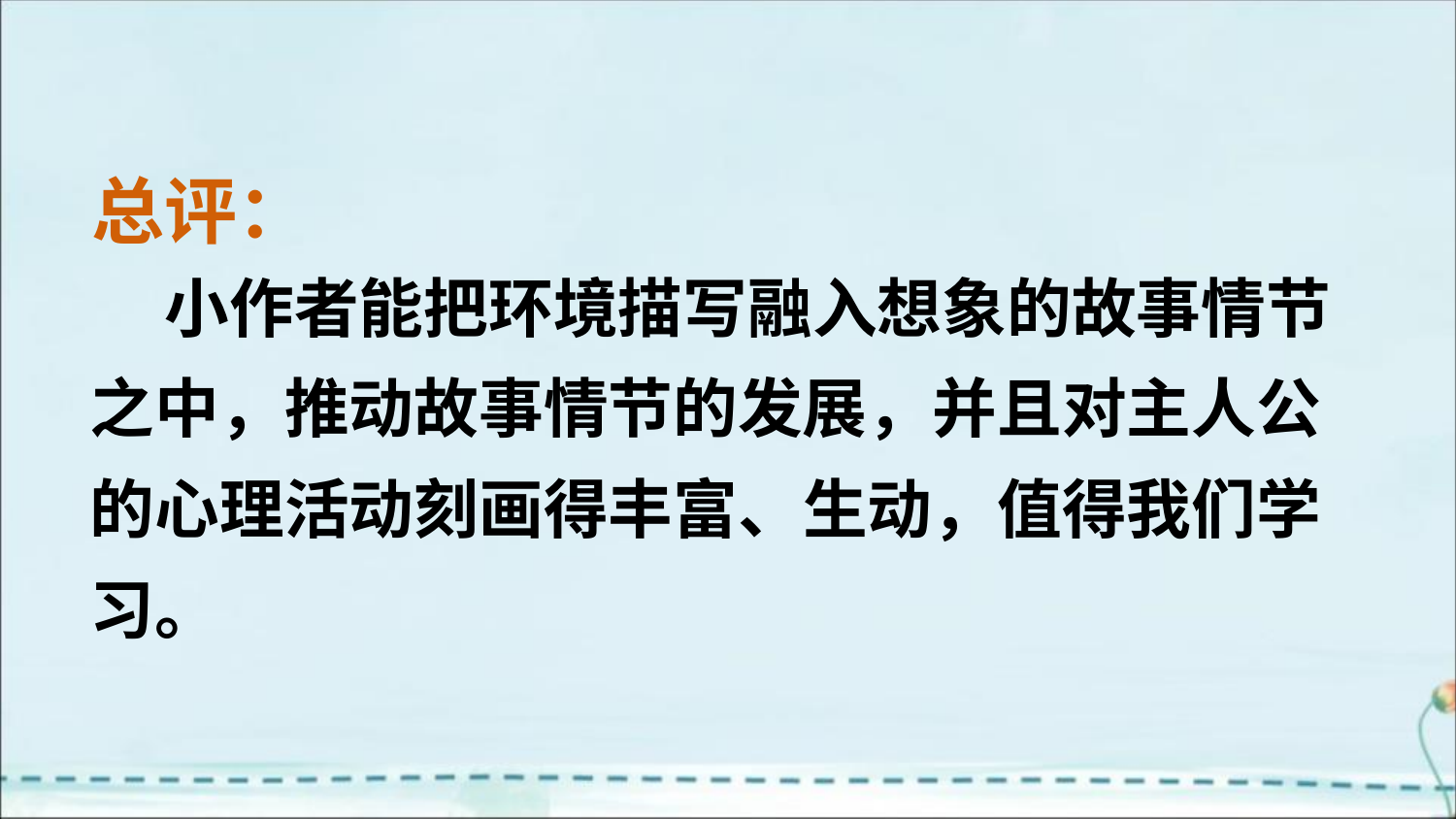

总评：
    小作者能把环境描写融入想象的故事情节之中，推动故事情节的发展，并且对主人公的心理活动刻画得丰富、生动，值得我们学习。